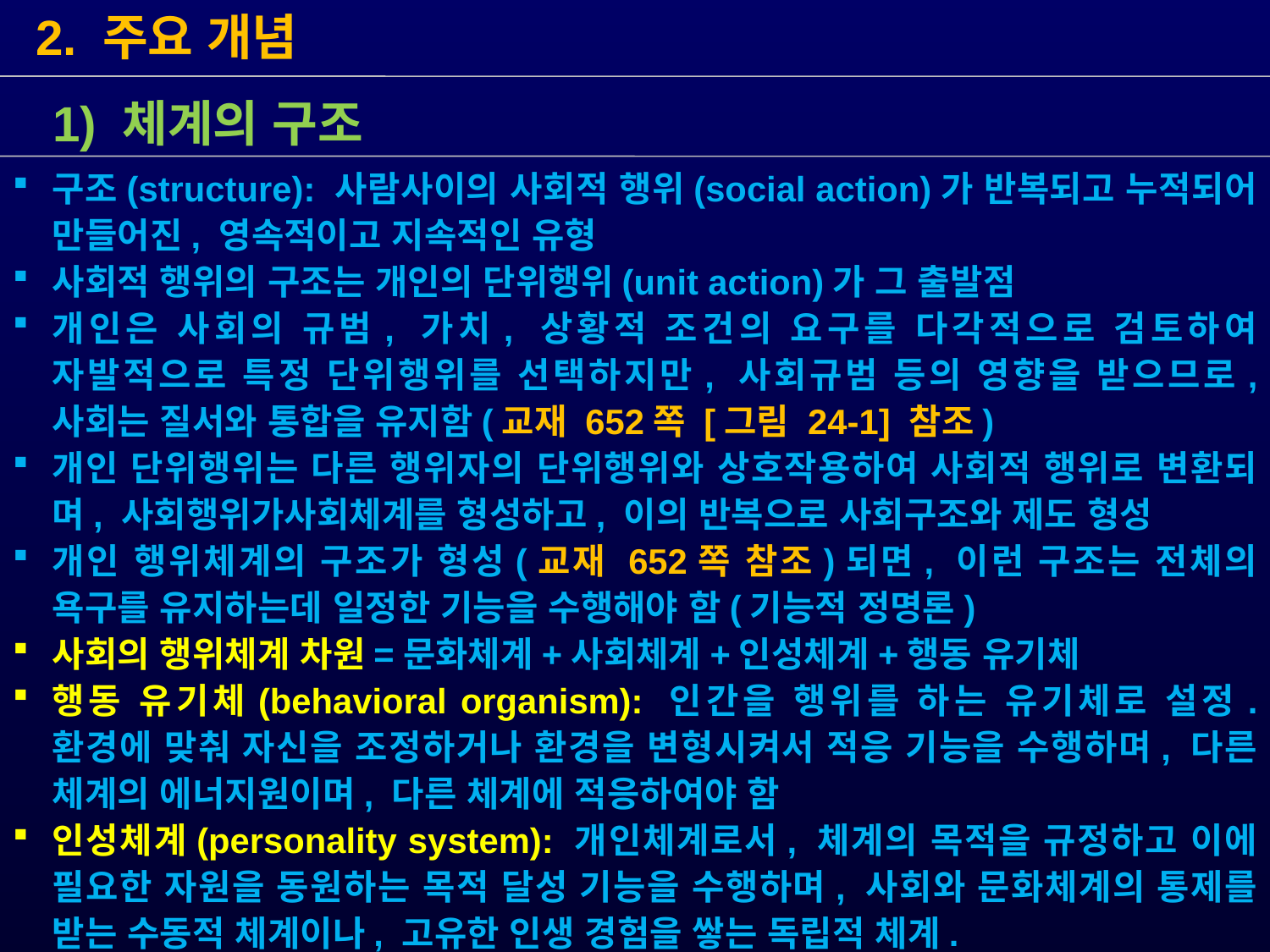

2. 주요 개념

  1) 체계의 구조

구조(structure): 사람사이의 사회적 행위(social action)가 반복되고 누적되어 만들어진, 영속적이고 지속적인 유형
사회적 행위의 구조는 개인의 단위행위(unit action)가 그 출발점
개인은 사회의 규범, 가치, 상황적 조건의 요구를 다각적으로 검토하여 자발적으로 특정 단위행위를 선택하지만, 사회규범 등의 영향을 받으므로, 사회는 질서와 통합을 유지함(교재 652쪽 [그림 24-1] 참조)
개인 단위행위는 다른 행위자의 단위행위와 상호작용하여 사회적 행위로 변환되며, 사회행위가사회체계를 형성하고, 이의 반복으로 사회구조와 제도 형성
개인 행위체계의 구조가 형성(교재 652쪽 참조)되면, 이런 구조는 전체의 욕구를 유지하는데 일정한 기능을 수행해야 함(기능적 정명론)
사회의 행위체계 차원=문화체계+사회체계+인성체계+행동 유기체
행동 유기체(behavioral organism): 인간을 행위를 하는 유기체로 설정. 환경에 맞춰 자신을 조정하거나 환경을 변형시켜서 적응 기능을 수행하며, 다른 체계의 에너지원이며, 다른 체계에 적응하여야 함
인성체계(personality system): 개인체계로서, 체계의 목적을 규정하고 이에 필요한 자원을 동원하는 목적 달성 기능을 수행하며, 사회와 문화체계의 통제를 받는 수동적 체계이나, 고유한 인생 경험을 쌓는 독립적 체계.